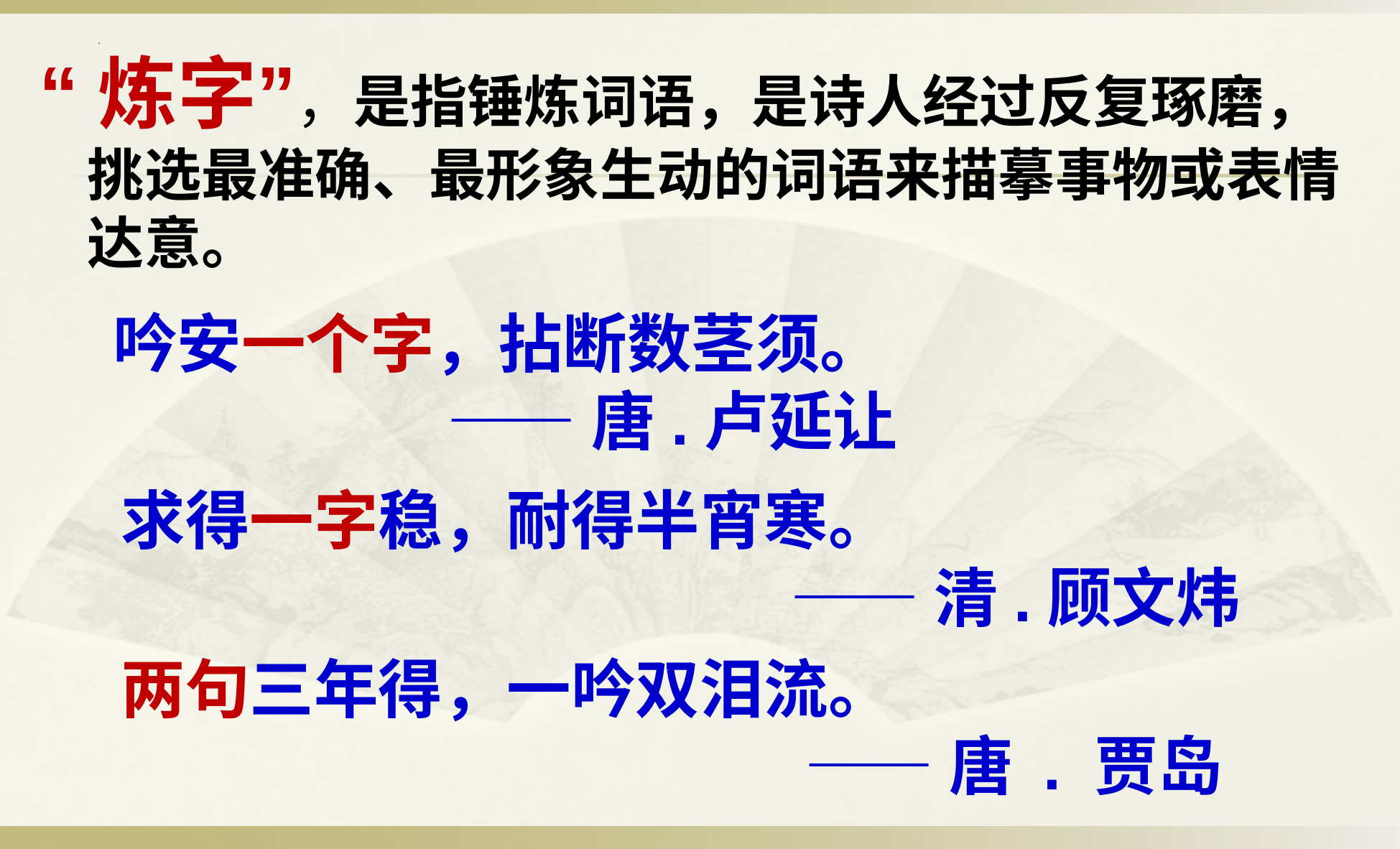

“炼字”，是指锤炼词语，是诗人经过反复琢磨，挑选最准确、最形象生动的词语来描摹事物或表情达意。
吟安一个字，拈断数茎须。
                       ——唐.卢延让
求得一字稳，耐得半宵寒。
                                              ——清.顾文炜
两句三年得，一吟双泪流。
                                               ——唐 . 贾岛